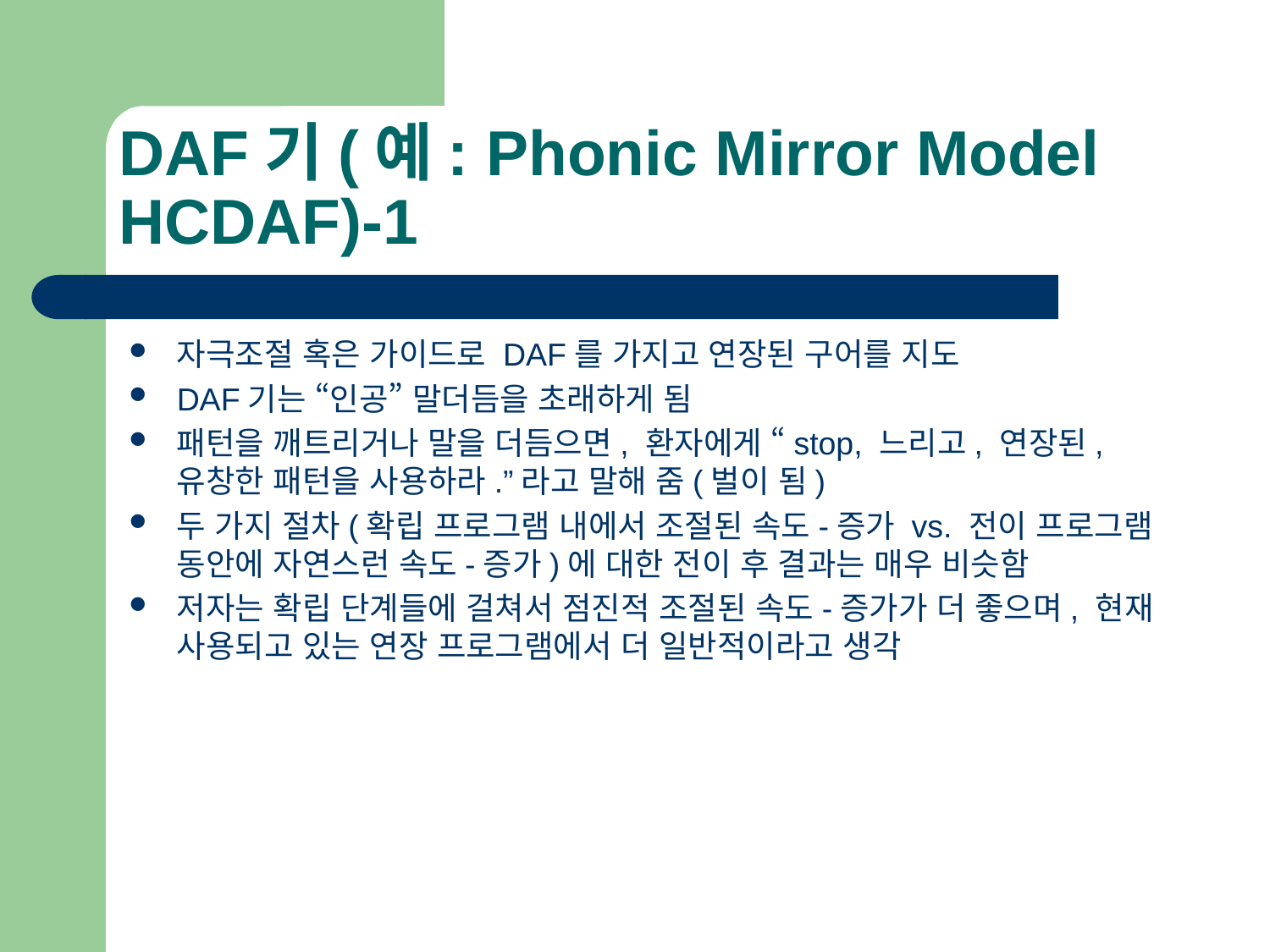

# DAF기(예: Phonic Mirror Model HCDAF)-1
자극조절 혹은 가이드로 DAF를 가지고 연장된 구어를 지도
DAF기는 “인공” 말더듬을 초래하게 됨
패턴을 깨트리거나 말을 더듬으면, 환자에게 “stop, 느리고, 연장된, 유창한 패턴을 사용하라.”라고 말해 줌(벌이 됨)
두 가지 절차(확립 프로그램 내에서 조절된 속도-증가 vs. 전이 프로그램 동안에 자연스런 속도-증가)에 대한 전이 후 결과는 매우 비슷함
저자는 확립 단계들에 걸쳐서 점진적 조절된 속도-증가가 더 좋으며, 현재 사용되고 있는 연장 프로그램에서 더 일반적이라고 생각